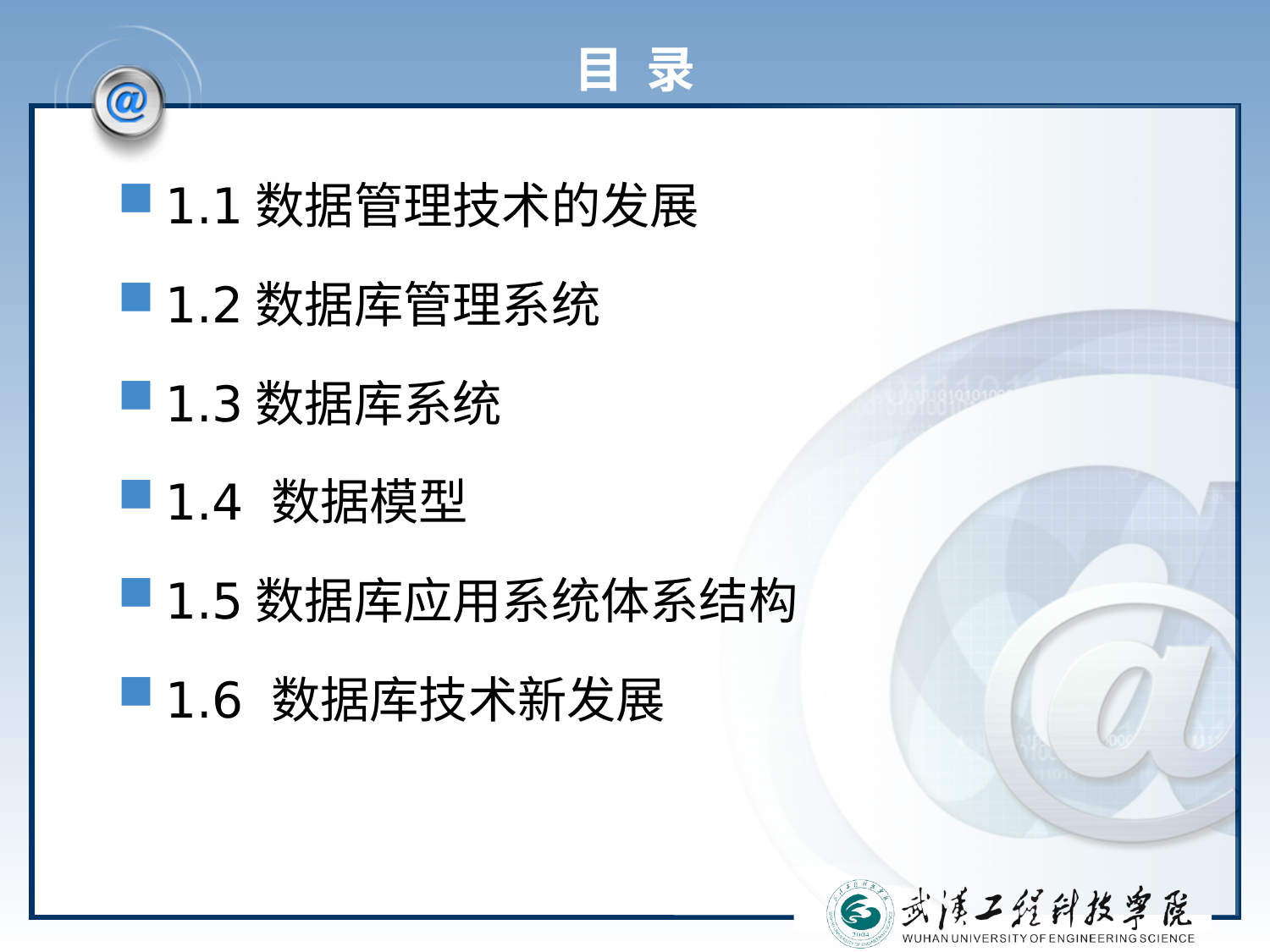

# 目  录
1.1数据管理技术的发展
1.2数据库管理系统
1.3数据库系统
1.4 数据模型
1.5数据库应用系统体系结构
1.6 数据库技术新发展